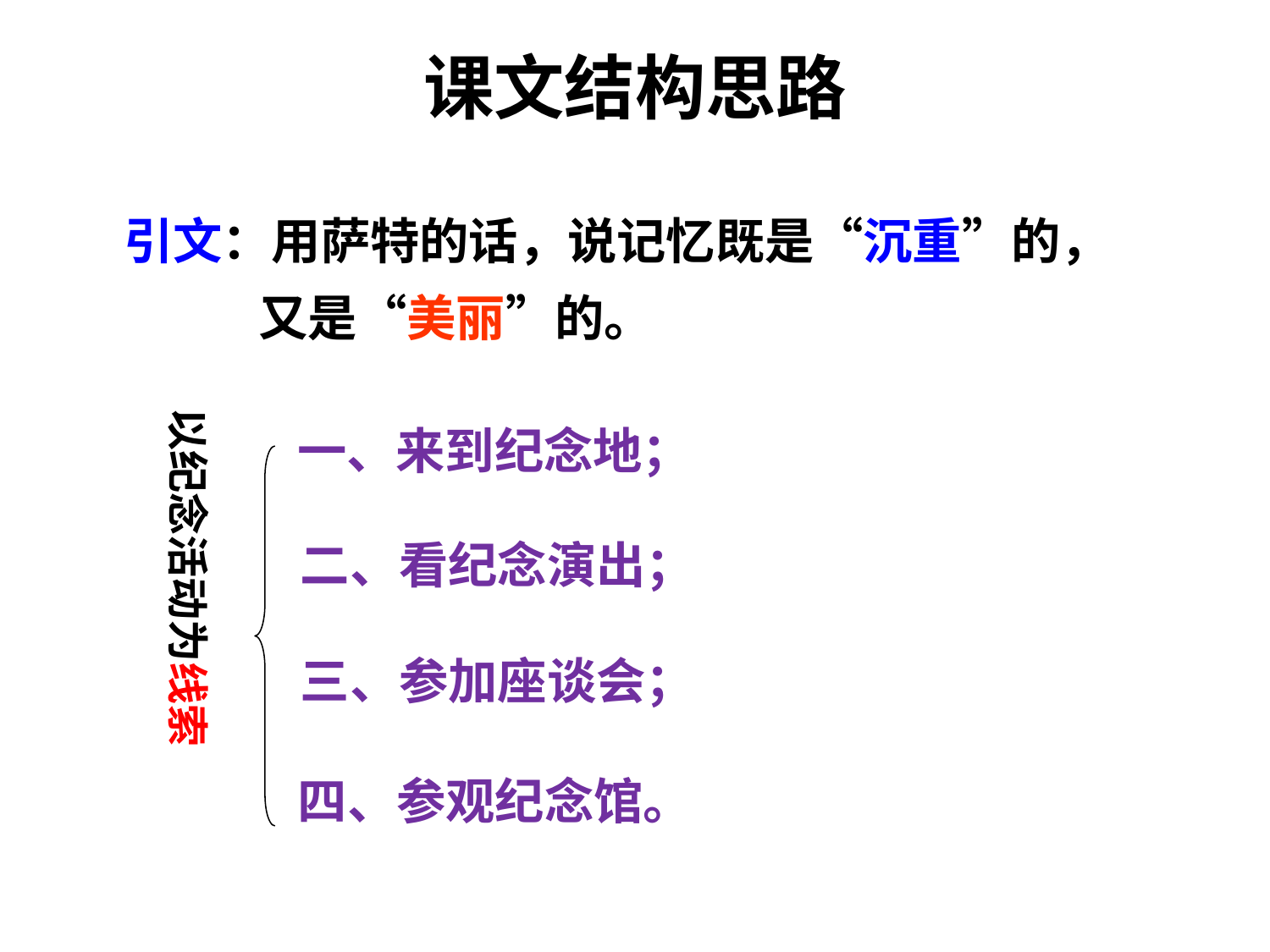

# 课文结构思路
引文：用萨特的话，说记忆既是“沉重”的，
           又是“美丽”的。
以纪念活动为线索
一、来到纪念地；

二、看纪念演出；
三、参加座谈会；
四、参观纪念馆。